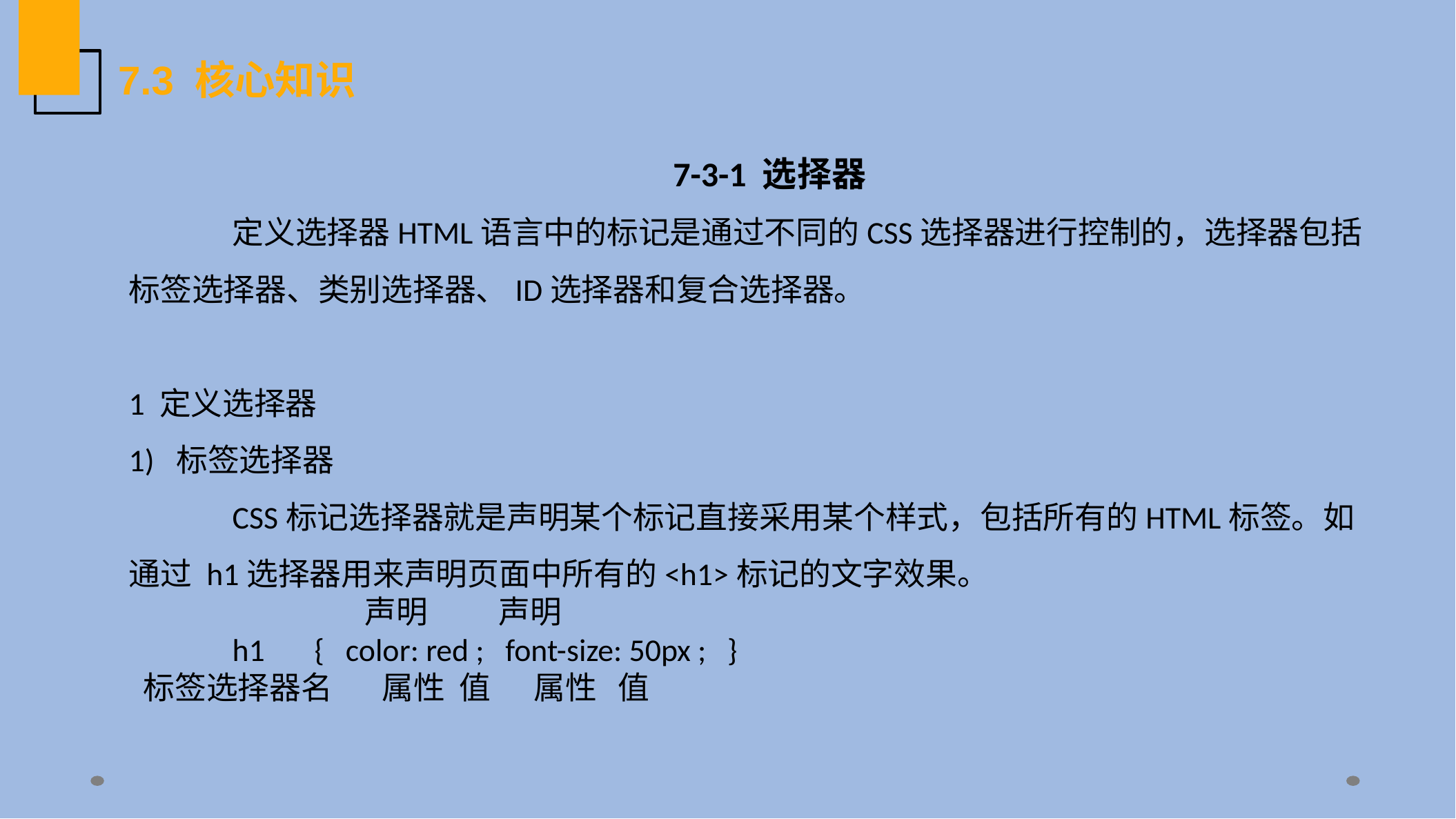

7.3 核心知识
7-3-1 选择器
	定义选择器HTML语言中的标记是通过不同的CSS选择器进行控制的，选择器包括标签选择器、类别选择器、ID选择器和复合选择器。

1 定义选择器
1)  标签选择器
	CSS标记选择器就是声明某个标记直接采用某个样式，包括所有的HTML标签。如通过 h1选择器用来声明页面中所有的<h1>标记的文字效果。
   		   声明          声明
	h1       {   color: red ;   font-size: 50px ;   }
 标签选择器名       属性  值      属性   值